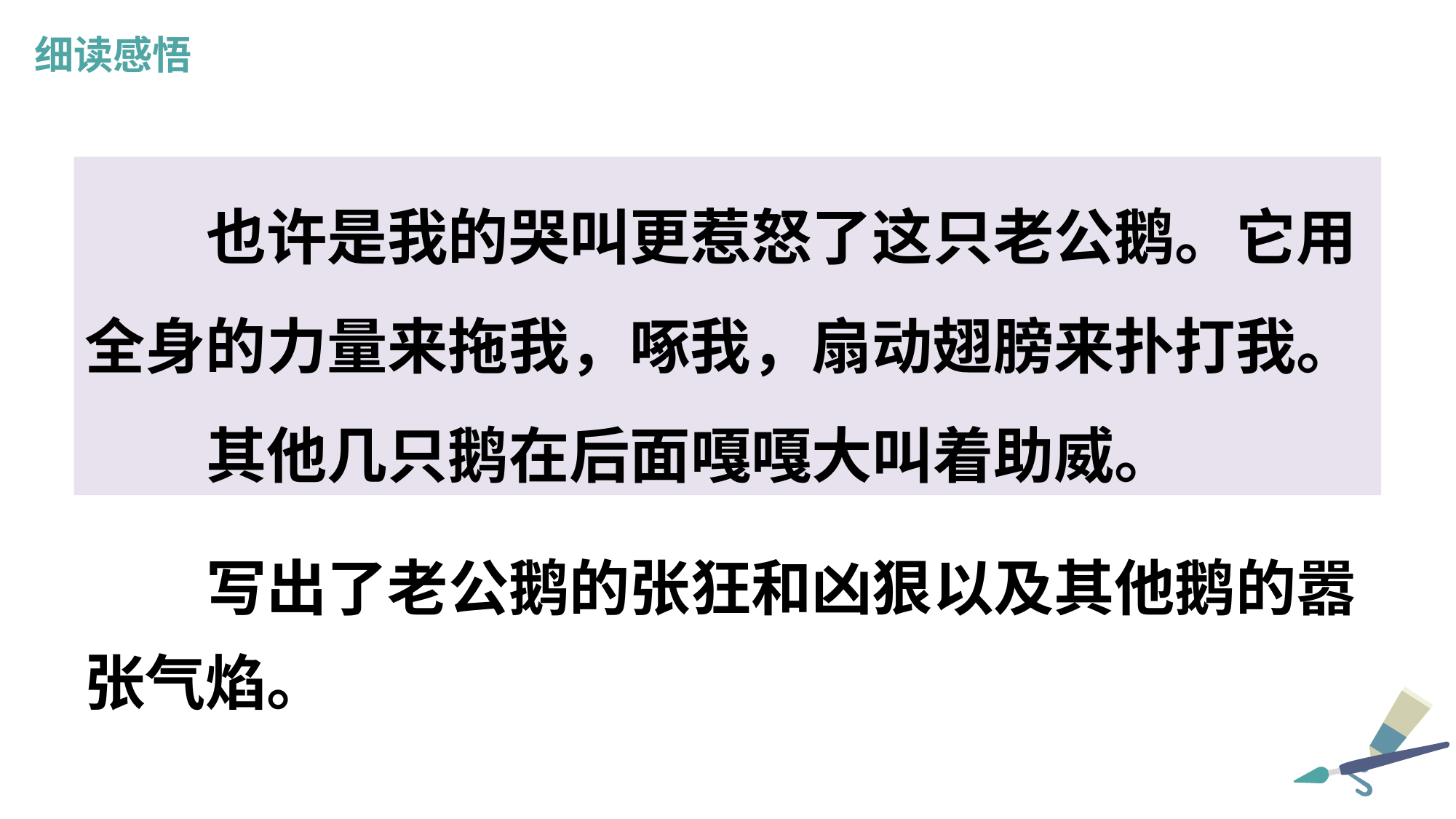

细读感悟
也许是我的哭叫更惹怒了这只老公鹅。它用全身的力量来拖我，啄我，扇动翅膀来扑打我。
其他几只鹅在后面嘎嘎大叫着助威。
写出了老公鹅的张狂和凶狠以及其他鹅的嚣张气焰。